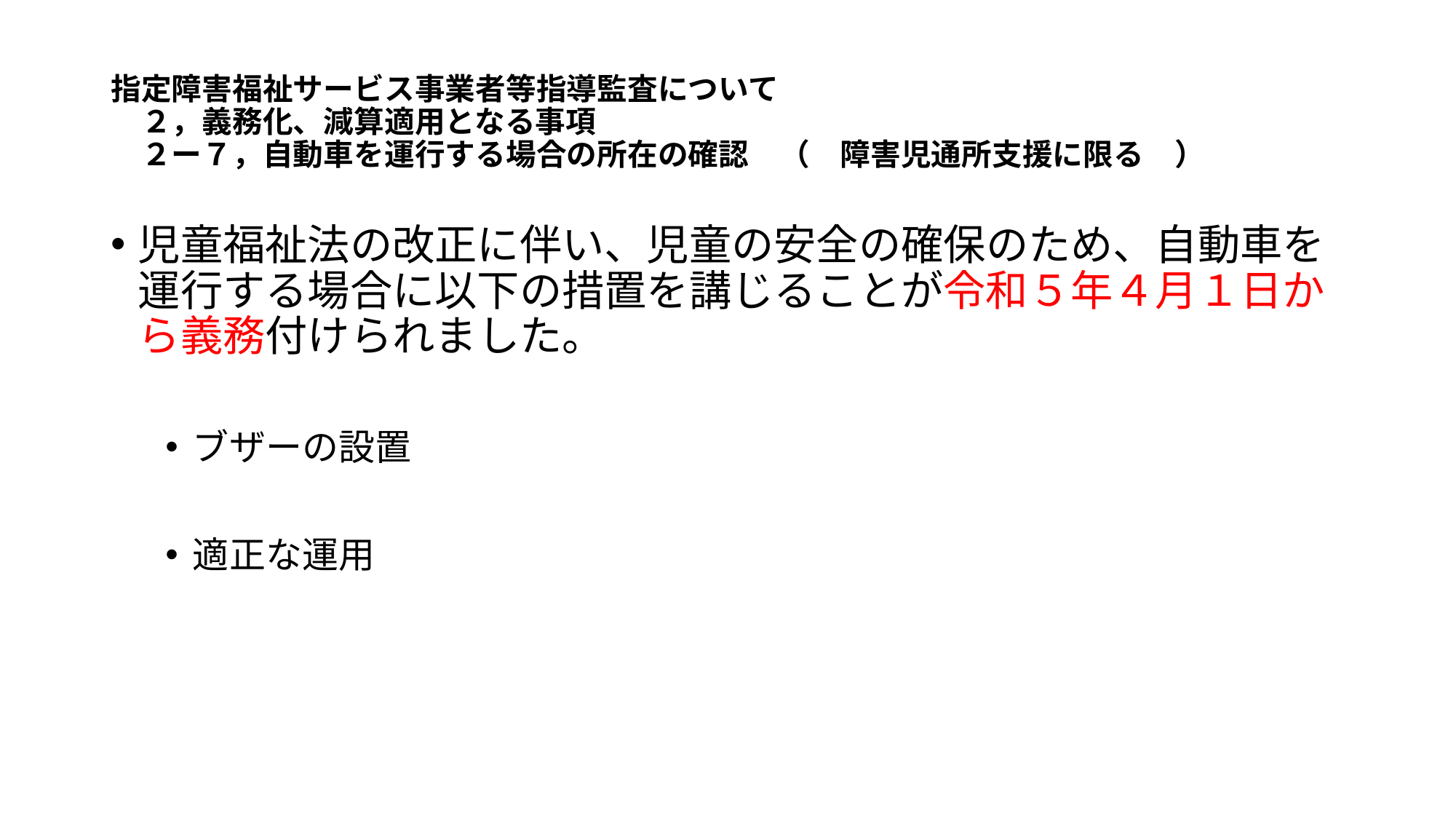

# 指定障害福祉サービス事業者等指導監査について 　２，義務化、減算適用となる事項 　２ー７，自動車を運行する場合の所在の確認　（　障害児通所支援に限る　）
児童福祉法の改正に伴い、児童の安全の確保のため、自動車を運行する場合に以下の措置を講じることが令和５年４月１日から義務付けられました。

ブザーの設置

適正な運用